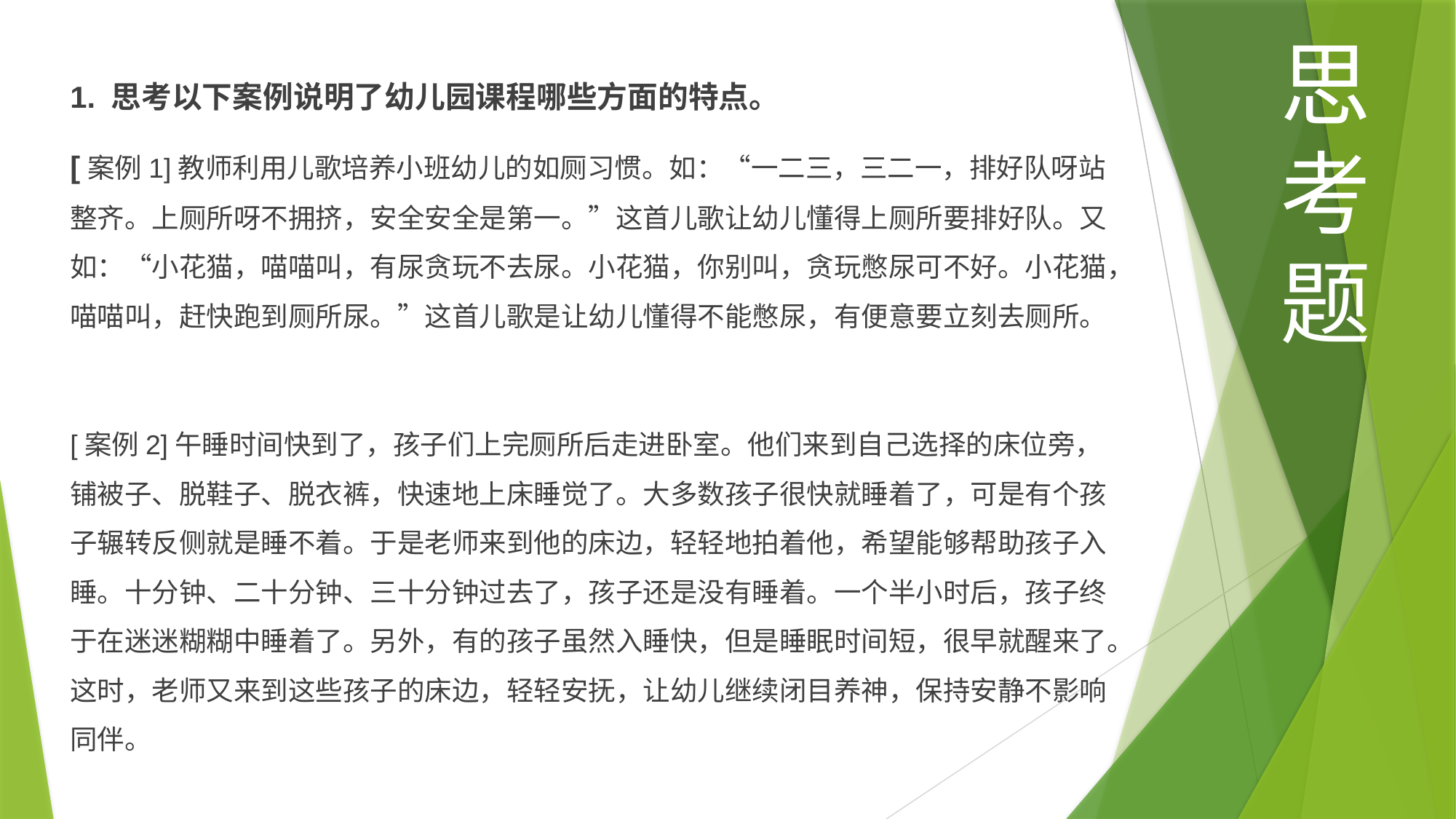

思考题
1. 思考以下案例说明了幼儿园课程哪些方面的特点。
[案例1]教师利用儿歌培养小班幼儿的如厕习惯。如：“一二三，三二一，排好队呀站整齐。上厕所呀不拥挤，安全安全是第一。”这首儿歌让幼儿懂得上厕所要排好队。又如：“小花猫，喵喵叫，有尿贪玩不去尿。小花猫，你别叫，贪玩憋尿可不好。小花猫，喵喵叫，赶快跑到厕所尿。”这首儿歌是让幼儿懂得不能憋尿，有便意要立刻去厕所。

[案例2]午睡时间快到了，孩子们上完厕所后走进卧室。他们来到自己选择的床位旁，铺被子、脱鞋子、脱衣裤，快速地上床睡觉了。大多数孩子很快就睡着了，可是有个孩子辗转反侧就是睡不着。于是老师来到他的床边，轻轻地拍着他，希望能够帮助孩子入睡。十分钟、二十分钟、三十分钟过去了，孩子还是没有睡着。一个半小时后，孩子终于在迷迷糊糊中睡着了。另外，有的孩子虽然入睡快，但是睡眠时间短，很早就醒来了。这时，老师又来到这些孩子的床边，轻轻安抚，让幼儿继续闭目养神，保持安静不影响同伴。